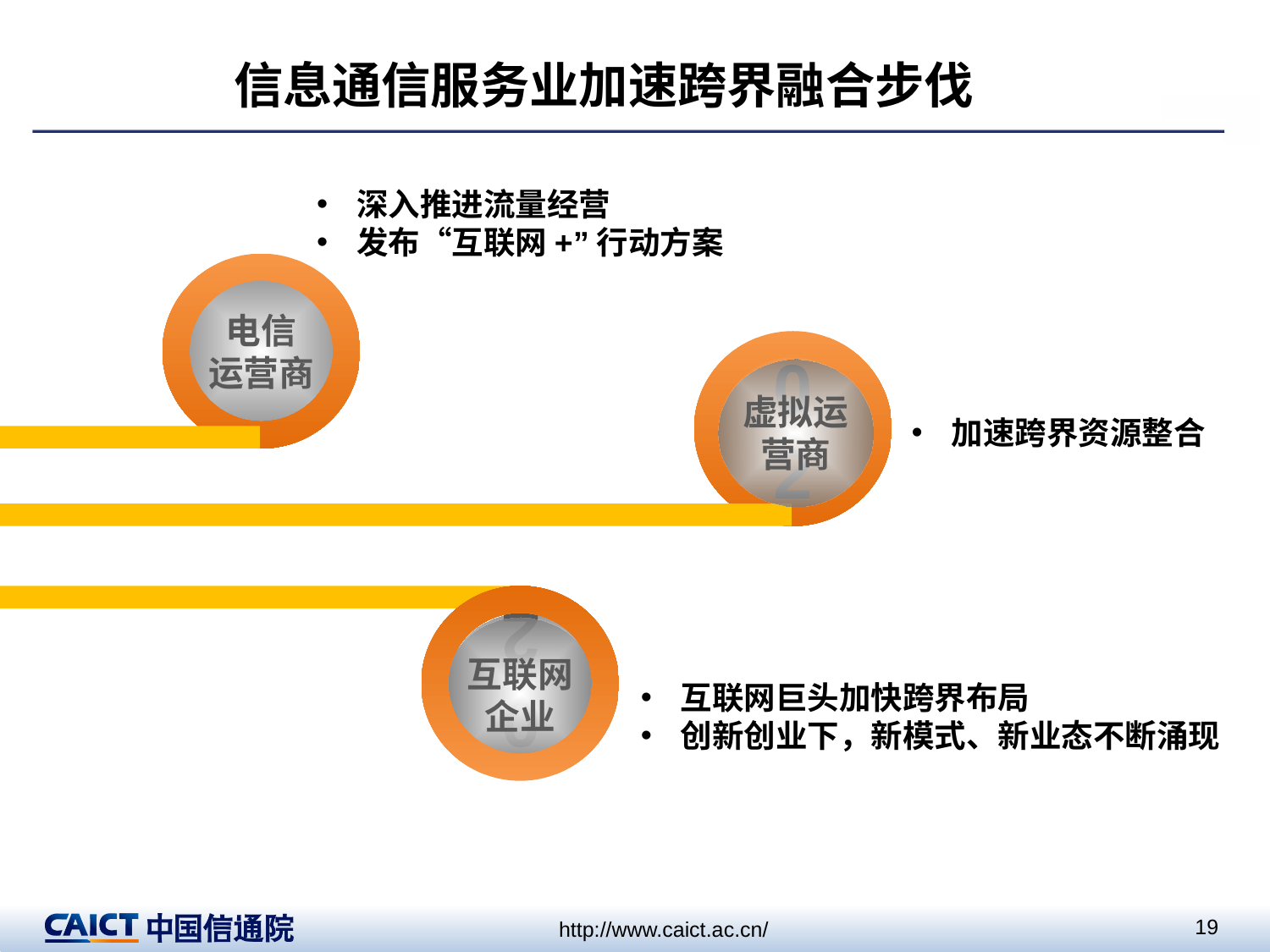

# 信息通信服务业加速跨界融合步伐
深入推进流量经营
发布“互联网+”行动方案

电信
运营商

02
虚拟运营商
加速跨界资源整合

02
互联网企业
互联网巨头加快跨界布局
创新创业下，新模式、新业态不断涌现